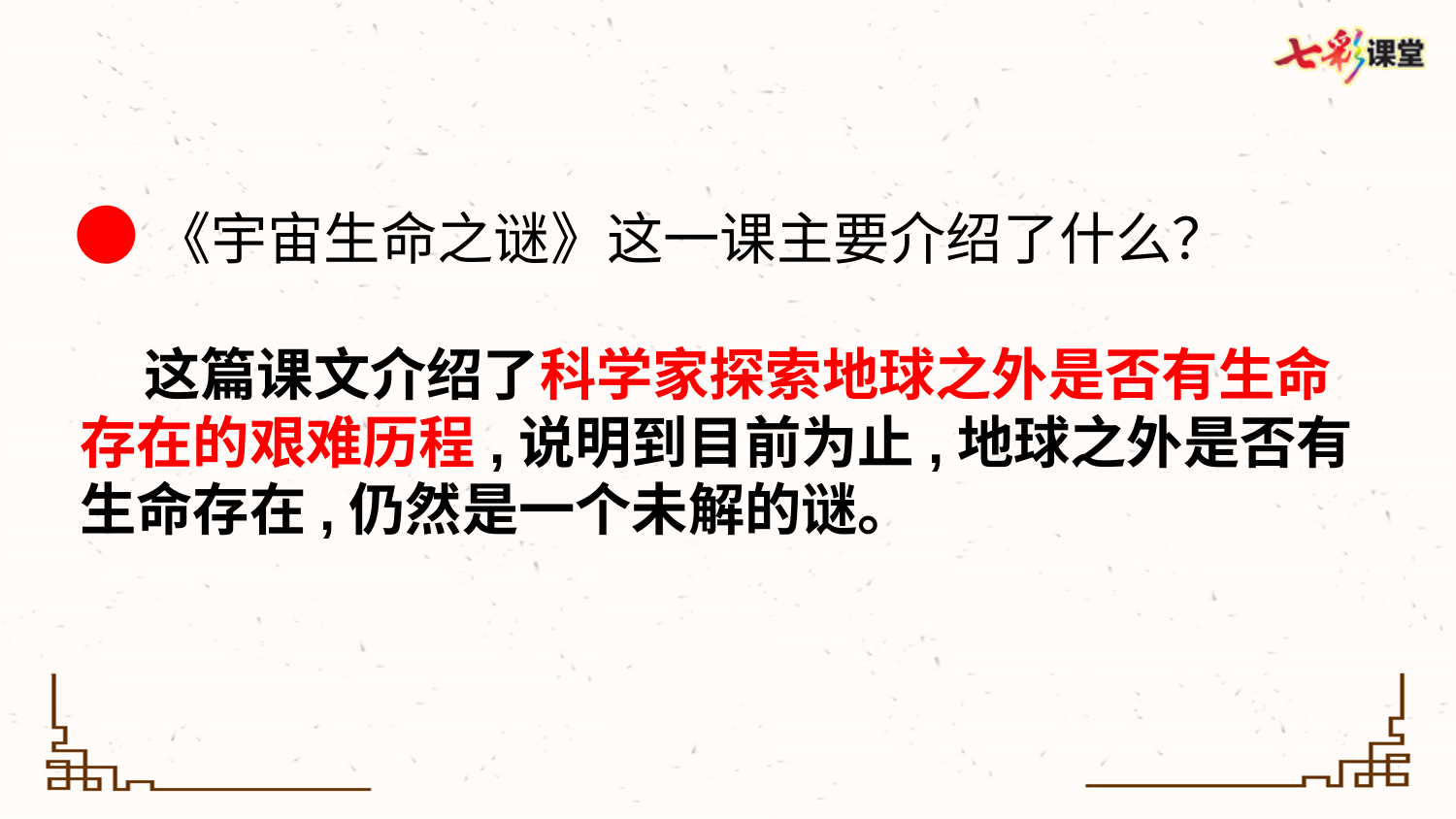

●《宇宙生命之谜》这一课主要介绍了什么？
    这篇课文介绍了科学家探索地球之外是否有生命存在的艰难历程,说明到目前为止,地球之外是否有生命存在,仍然是一个未解的谜。